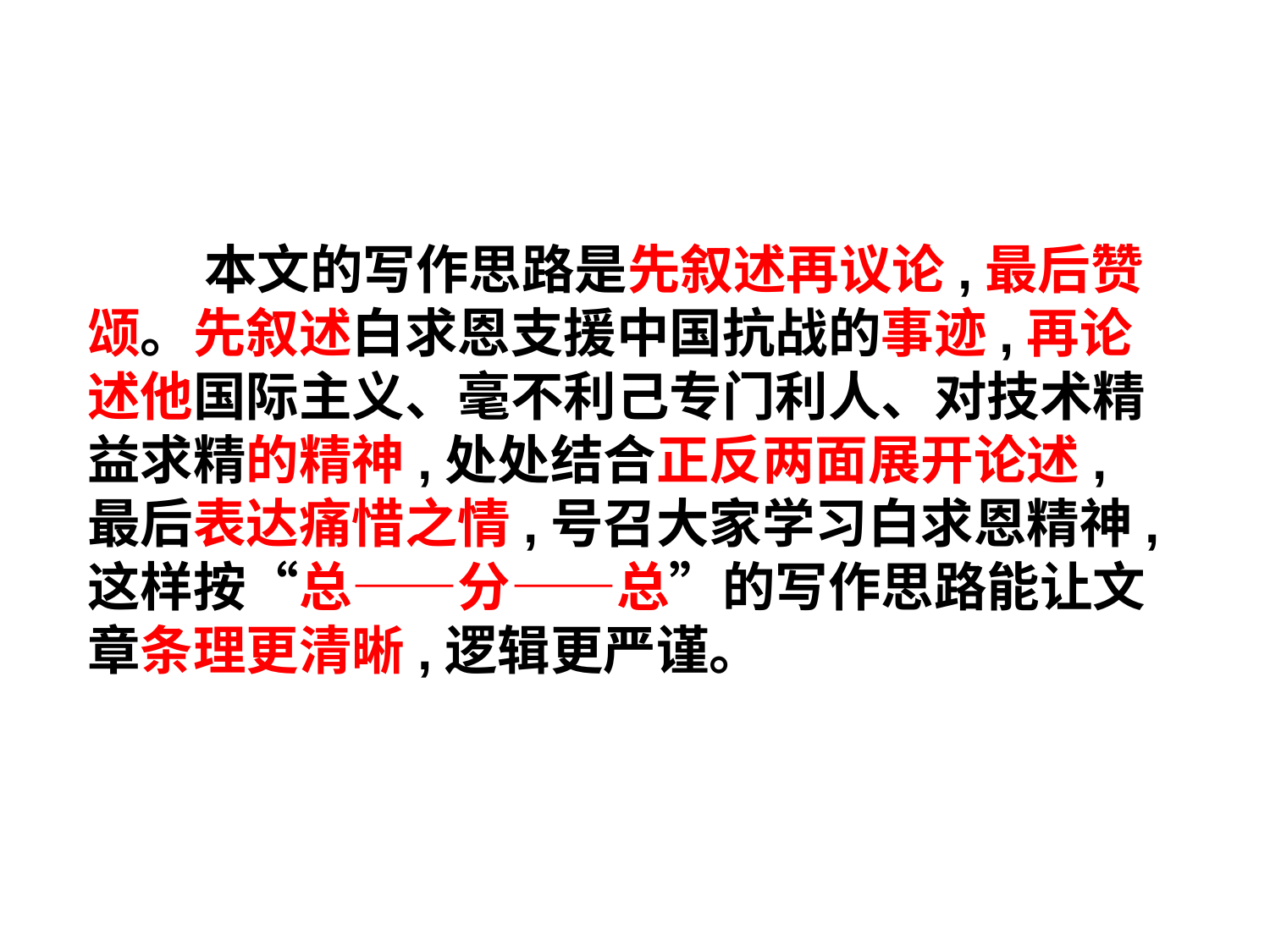

本文的写作思路是先叙述再议论,最后赞颂。先叙述白求恩支援中国抗战的事迹,再论述他国际主义、毫不利己专门利人、对技术精益求精的精神,处处结合正反两面展开论述,最后表达痛惜之情,号召大家学习白求恩精神,这样按“总——分——总”的写作思路能让文章条理更清晰,逻辑更严谨。

12